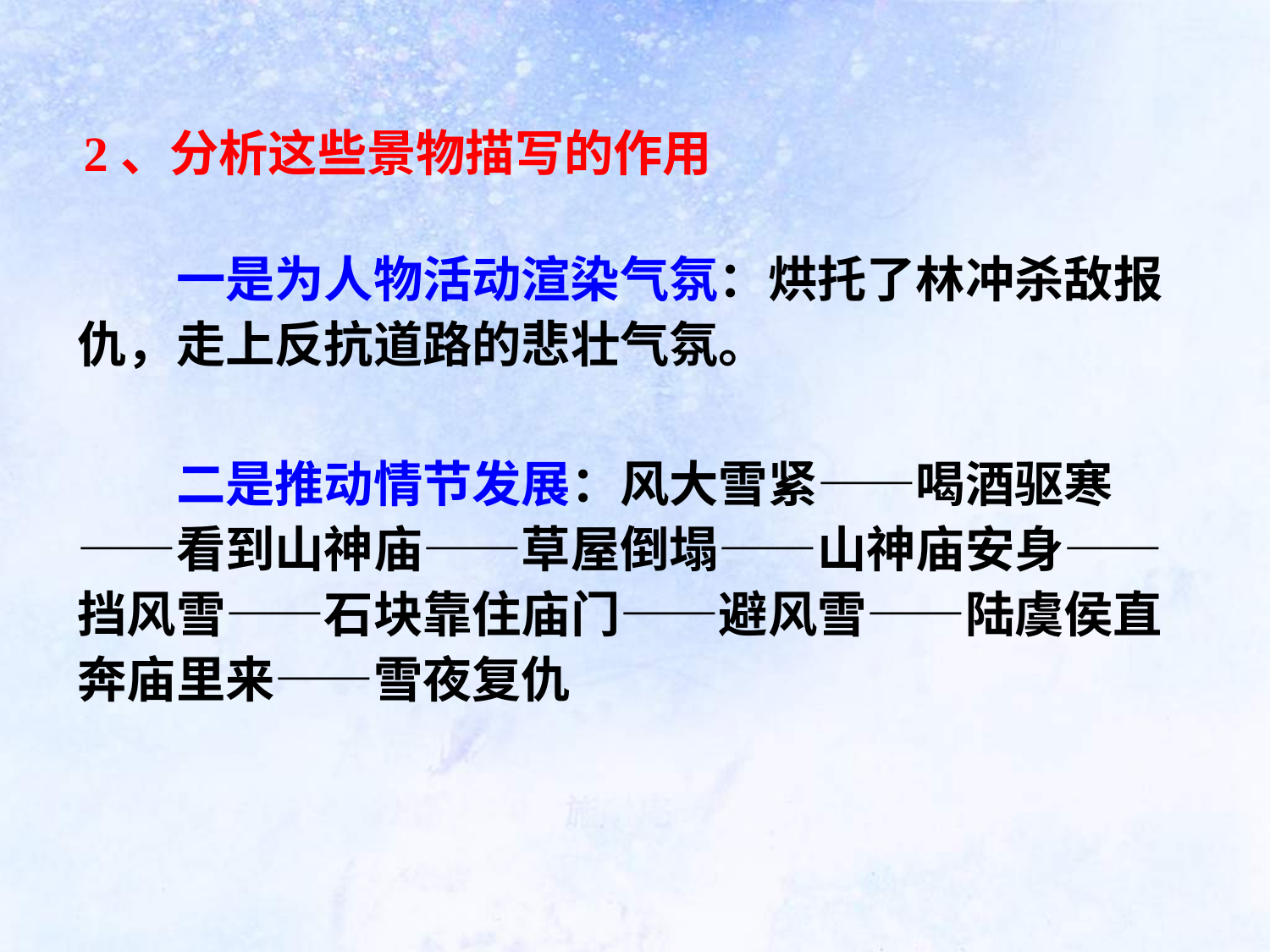

2、分析这些景物描写的作用
　　一是为人物活动渲染气氛：烘托了林冲杀敌报仇，走上反抗道路的悲壮气氛。

　　二是推动情节发展：风大雪紧——喝酒驱寒——看到山神庙——草屋倒塌——山神庙安身——挡风雪——石块靠住庙门——避风雪——陆虞侯直奔庙里来——雪夜复仇